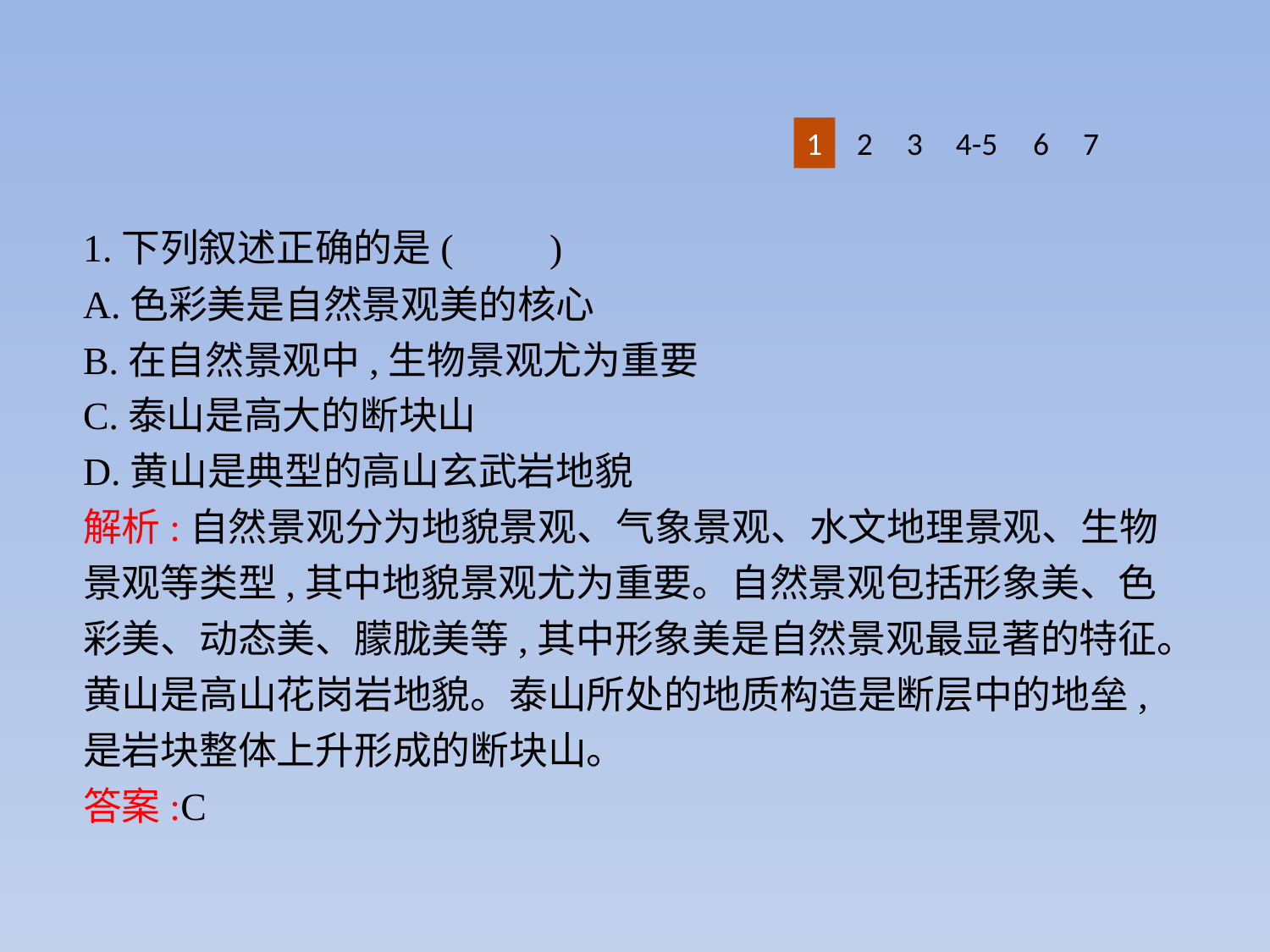

1
2
3
4-5
6
7
1.下列叙述正确的是(　　)
A.色彩美是自然景观美的核心
B.在自然景观中,生物景观尤为重要
C.泰山是高大的断块山
D.黄山是典型的高山玄武岩地貌
解析:自然景观分为地貌景观、气象景观、水文地理景观、生物景观等类型,其中地貌景观尤为重要。自然景观包括形象美、色彩美、动态美、朦胧美等,其中形象美是自然景观最显著的特征。黄山是高山花岗岩地貌。泰山所处的地质构造是断层中的地垒,是岩块整体上升形成的断块山。
答案:C